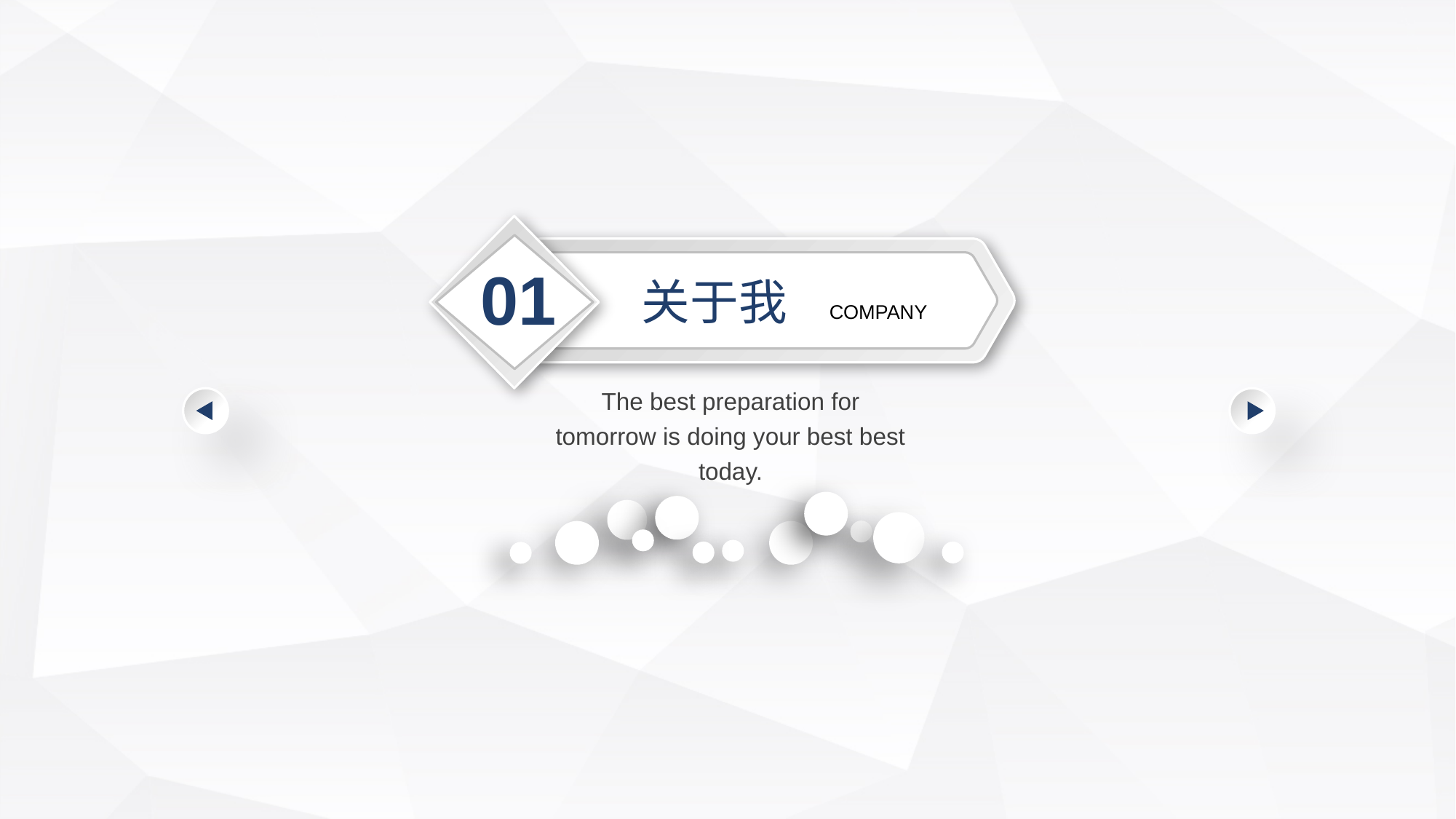

01
关于我
COMPANY
The best preparation for tomorrow is doing your best best today.